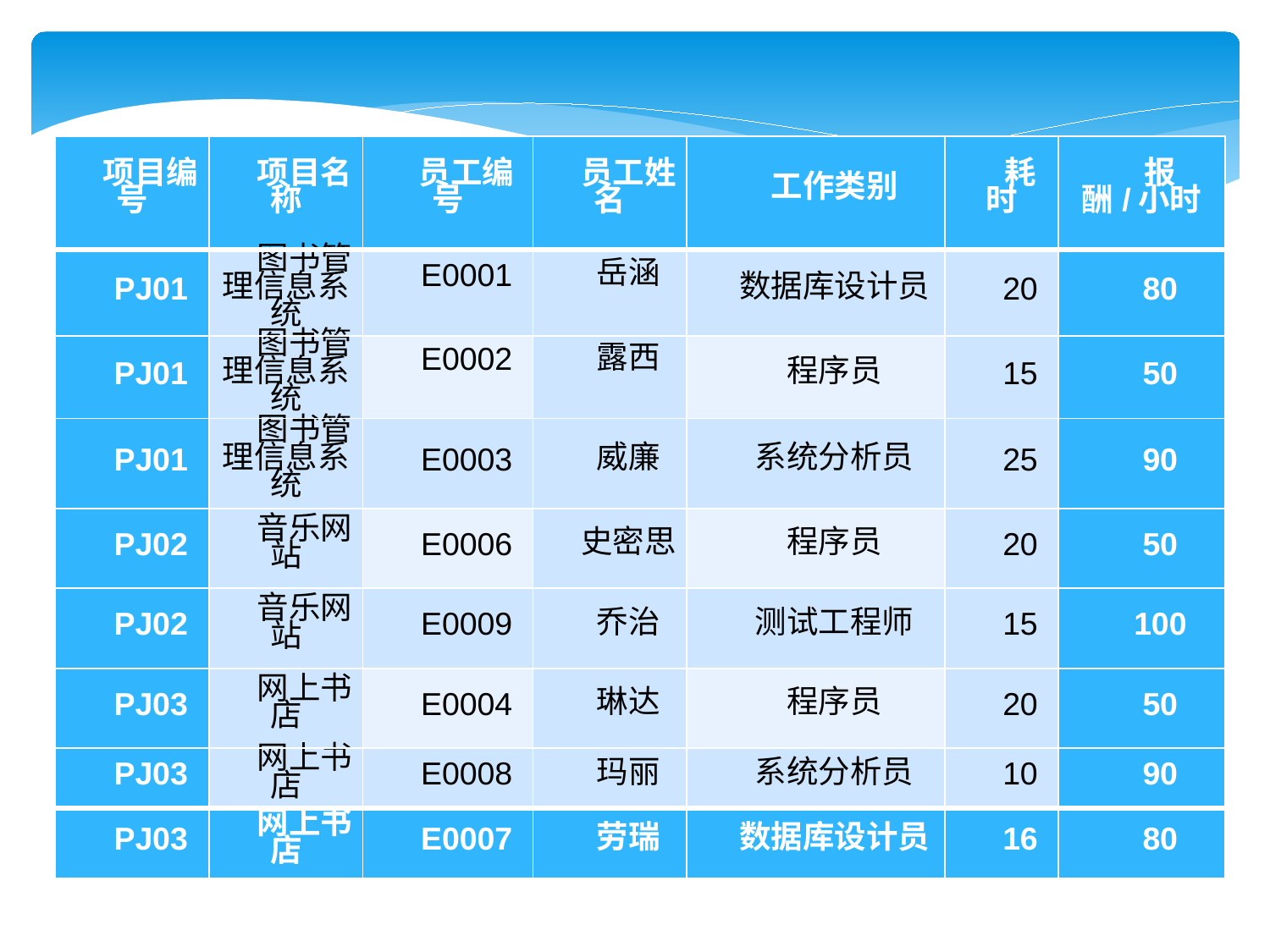

| 项目编号 | 项目名称 | 员工编号 | 员工姓名 | 工作类别 | 耗时 | 报酬/小时 |
| --- | --- | --- | --- | --- | --- | --- |
| PJ01 | 图书管理信息系统 | E0001 | 岳涵 | 数据库设计员 | 20 | 80 |
| PJ01 | 图书管理信息系统 | E0002 | 露西 | 程序员 | 15 | 50 |
| PJ01 | 图书管理信息系统 | E0003 | 威廉 | 系统分析员 | 25 | 90 |
| PJ02 | 音乐网站 | E0006 | 史密思 | 程序员 | 20 | 50 |
| PJ02 | 音乐网站 | E0009 | 乔治 | 测试工程师 | 15 | 100 |
| PJ03 | 网上书店 | E0004 | 琳达 | 程序员 | 20 | 50 |
| PJ03 | 网上书店 | E0008 | 玛丽 | 系统分析员 | 10 | 90 |
| PJ03 | 网上书店 | E0007 | 劳瑞 | 数据库设计员 | 16 | 80 |